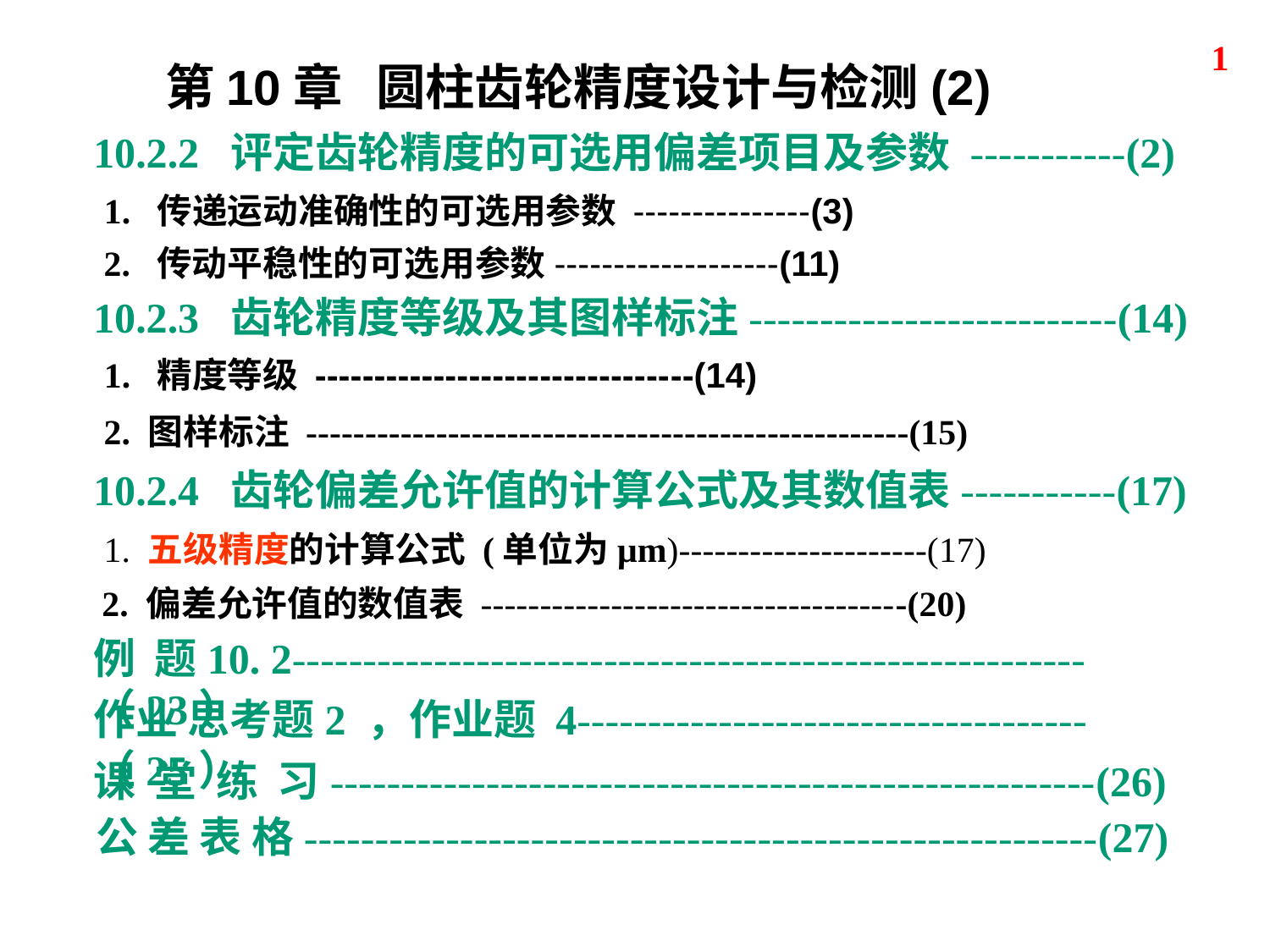

1
第10章   圆柱齿轮精度设计与检测(2)
10.2.2  评定齿轮精度的可选用偏差项目及参数 -----------(2)
1.  传递运动准确性的可选用参数 ---------------(3)
2.  传动平稳性的可选用参数-------------------(11)
10.2.3  齿轮精度等级及其图样标注--------------------------(14)
1.  精度等级 --------------------------------(14)
2. 图样标注 ---------------------------------------------------(15)
10.2.4  齿轮偏差允许值的计算公式及其数值表-----------(17)
1. 五级精度的计算公式 (单位为μm)---------------------(17)
2. 偏差允许值的数值表 ------------------------------------(20)
例  题10. 2--------------------------------------------------------（23）
作业 思考题2 ，作业题 4------------------------------------（25）
课  堂  练  习------------------------------------------------------(26)
公 差 表 格--------------------------------------------------------(27)